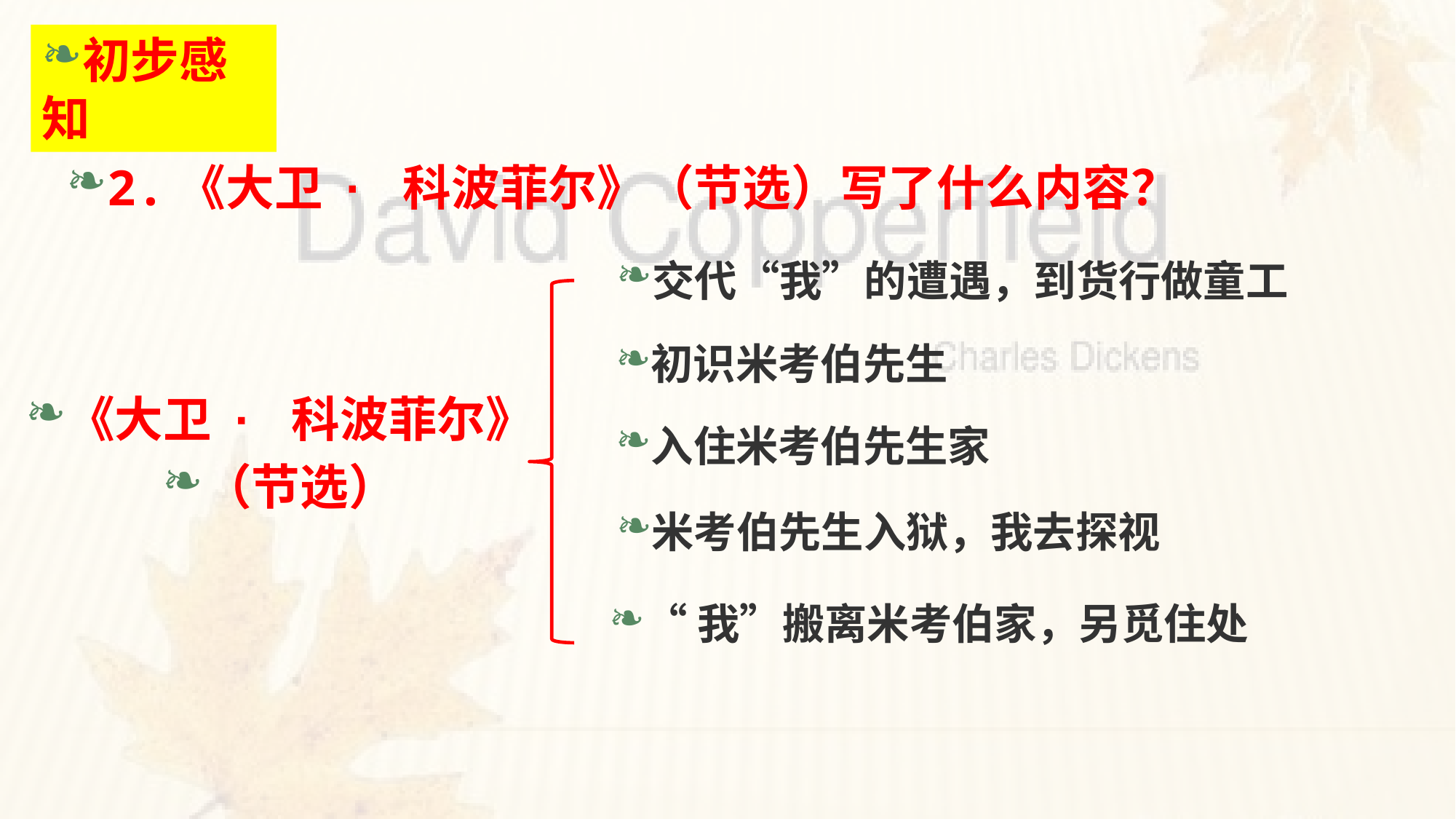

初步感知
2.《大卫 · 科波菲尔》（节选）写了什么内容？
交代“我”的遭遇，到货行做童工

初识米考伯先生
《大卫 · 科波菲尔》
（节选）
入住米考伯先生家
米考伯先生入狱，我去探视
“我”搬离米考伯家，另觅住处